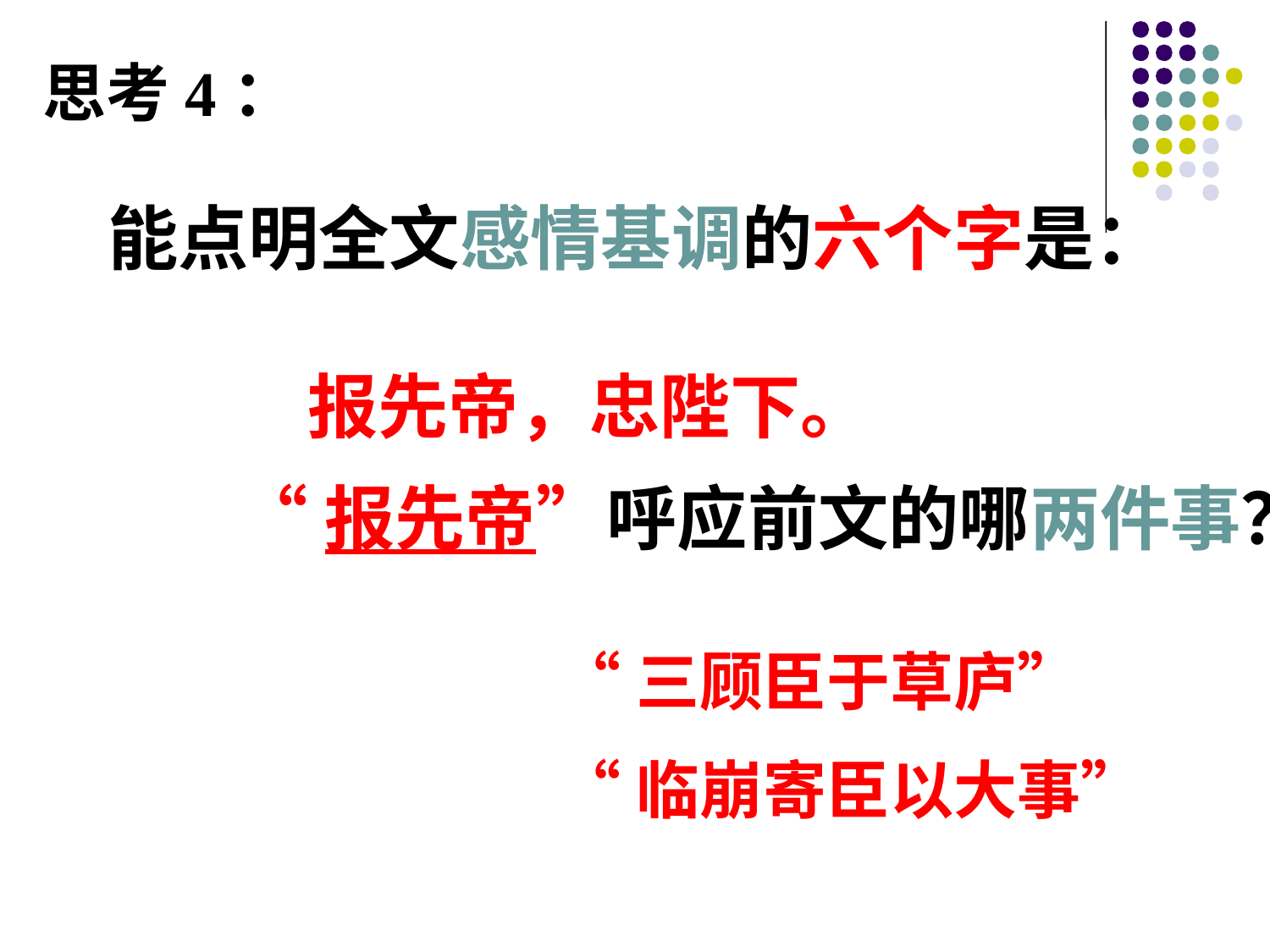

思考4：
# 能点明全文感情基调的六个字是：
报先帝，忠陛下。
“报先帝”呼应前文的哪两件事？
“三顾臣于草庐”
“临崩寄臣以大事”